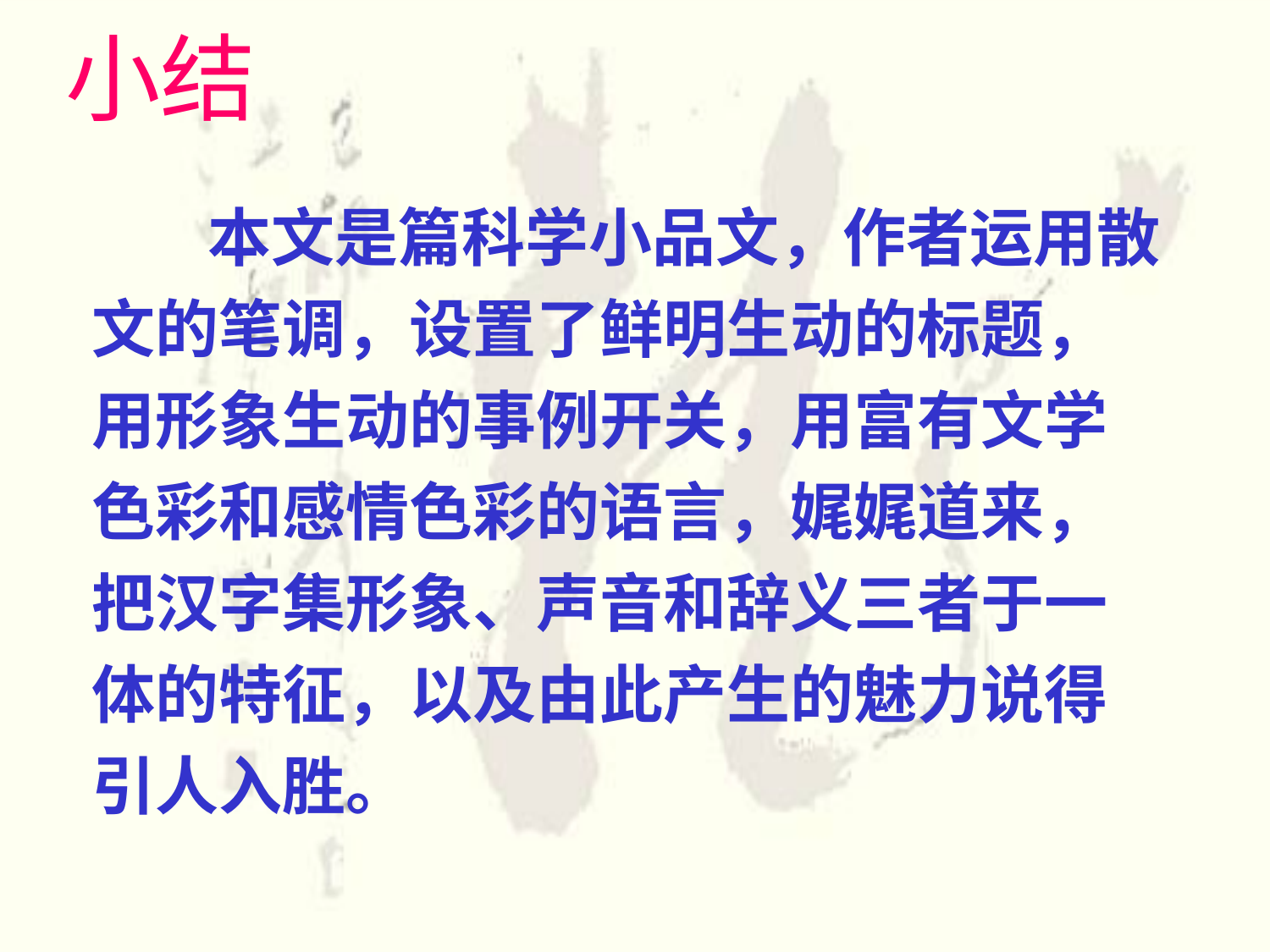

小结
       本文是篇科学小品文，作者运用散文的笔调，设置了鲜明生动的标题，用形象生动的事例开关，用富有文学色彩和感情色彩的语言，娓娓道来，把汉字集形象、声音和辞义三者于一体的特征，以及由此产生的魅力说得引人入胜。